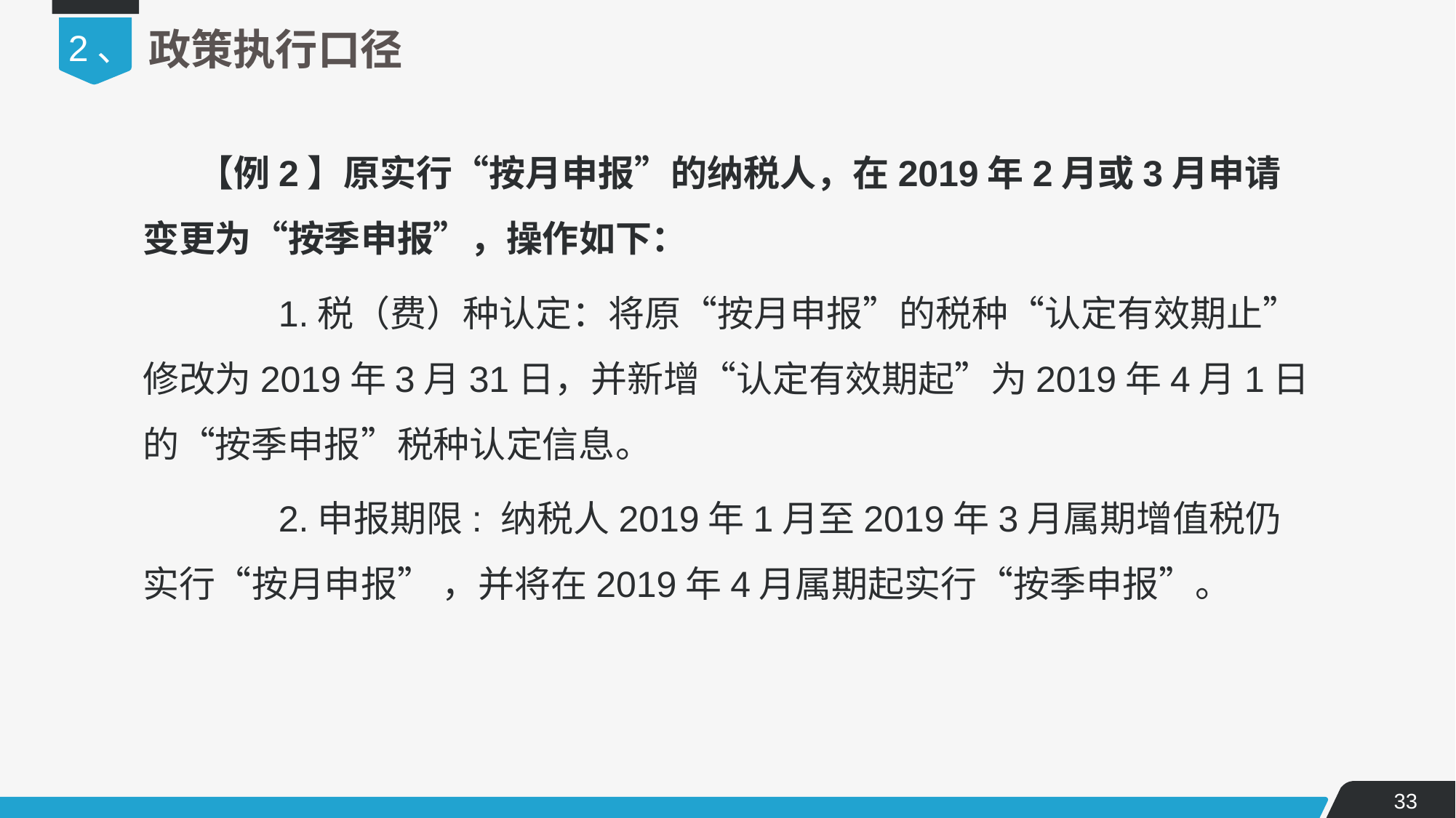

2、
政策执行口径
【例2】原实行“按月申报”的纳税人，在2019年2月或3月申请变更为“按季申报”，操作如下：
　　1.税（费）种认定：将原“按月申报”的税种“认定有效期止”修改为2019年3月31日，并新增“认定有效期起”为2019年4月1日的“按季申报”税种认定信息。
　　2.申报期限: 纳税人2019年1月至2019年3月属期增值税仍实行“按月申报” ，并将在2019年4月属期起实行“按季申报”。